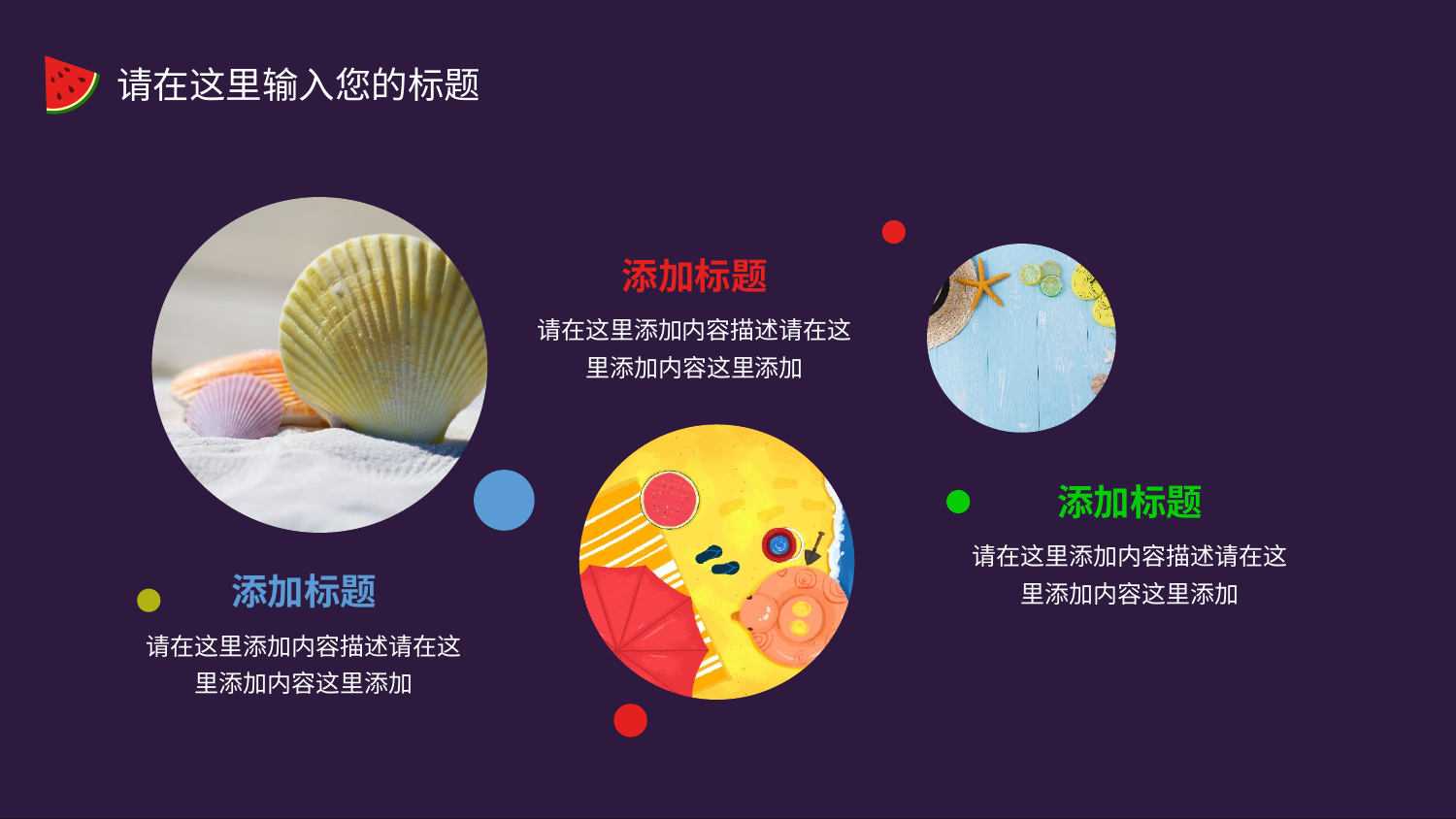

# 请在这里输入您的标题

添加标题

请在这里添加内容描述请在这里添加内容这里添加

添加标题

请在这里添加内容描述请在这里添加内容这里添加
添加标题

请在这里添加内容描述请在这里添加内容这里添加